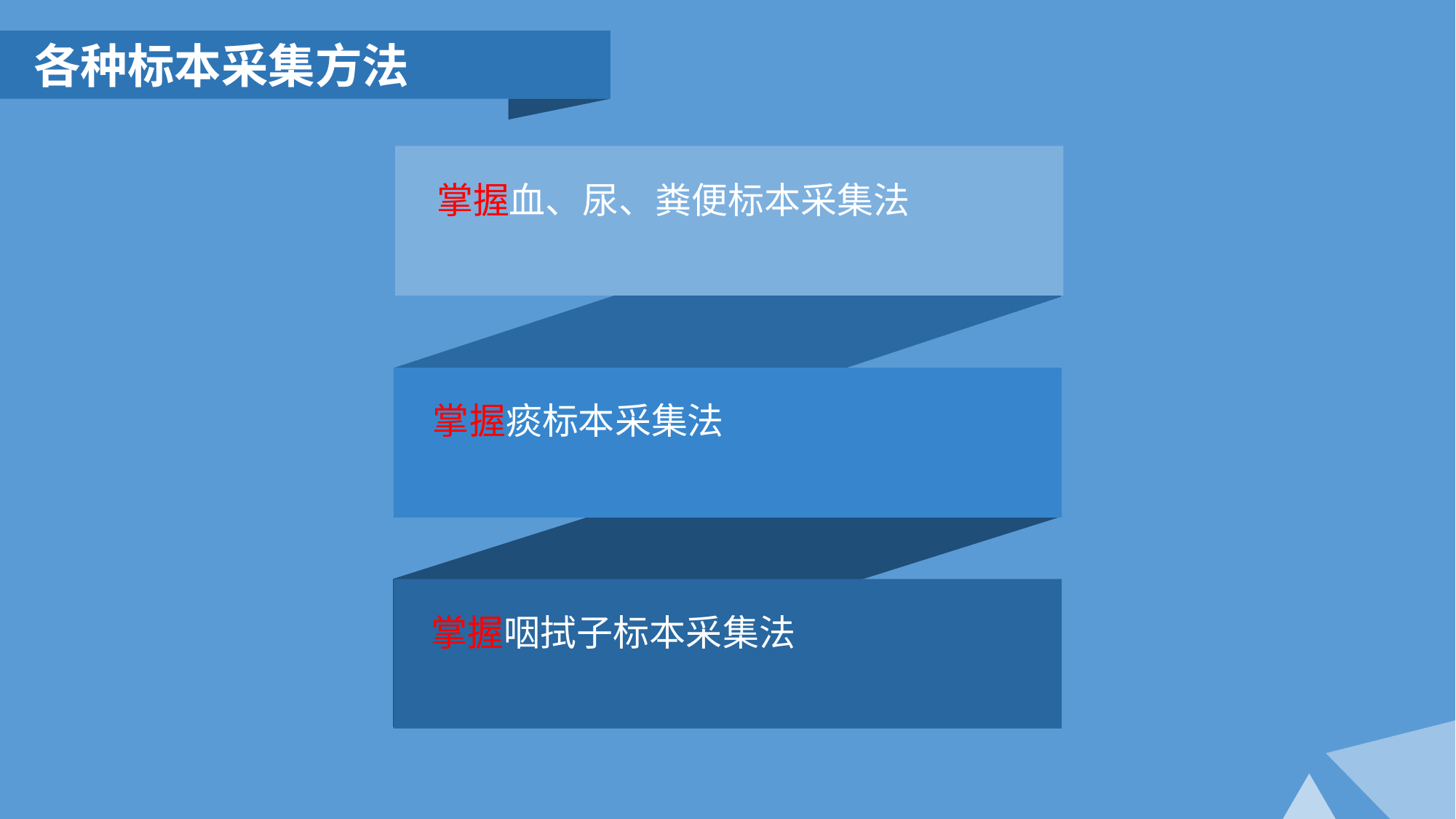

各种标本采集方法

掌握血、尿、粪便标本采集法

掌握痰标本采集法

掌握咽拭子标本采集法